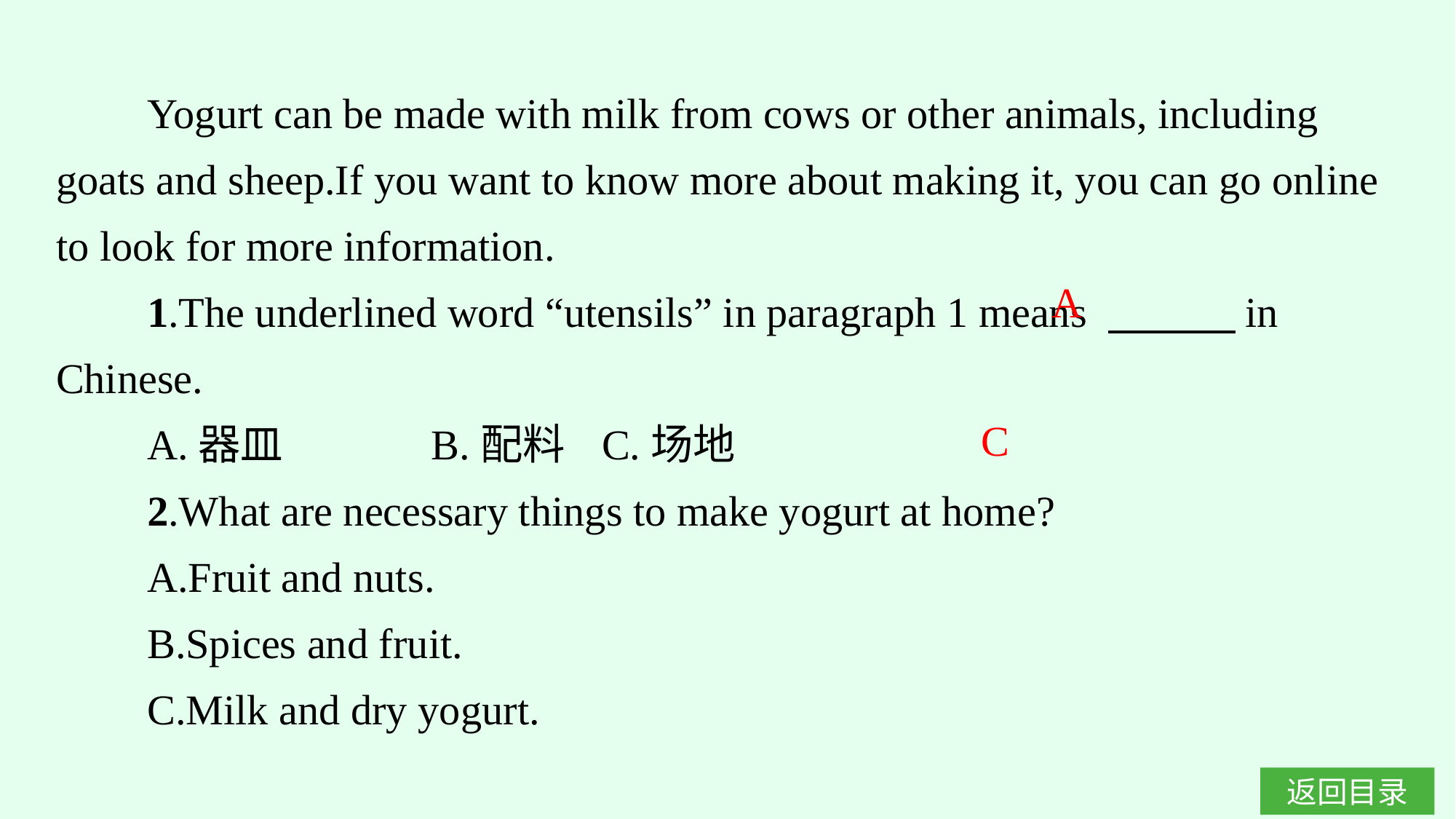

Yogurt can be made with milk from cows or other animals, including goats and sheep.If you want to know more about making it, you can go online to look for more information.
1.The underlined word “utensils” in paragraph 1 means 　　　in Chinese.
A.器皿		B.配料	C.场地
2.What are necessary things to make yogurt at home?
A.Fruit and nuts.
B.Spices and fruit.
C.Milk and dry yogurt.
A
C